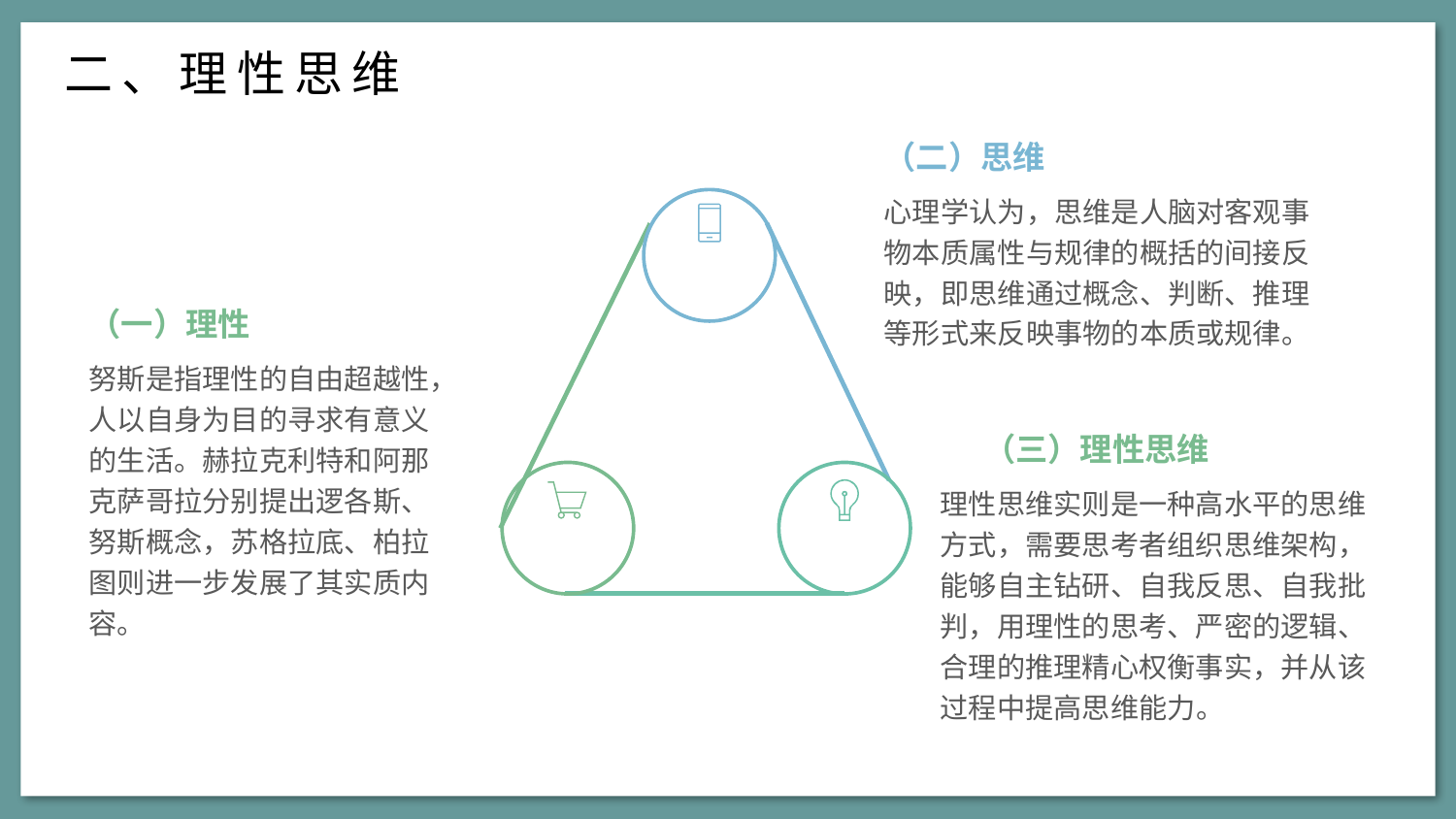

二、理性思维
（二）思维
心理学认为，思维是人脑对客观事物本质属性与规律的概括的间接反映，即思维通过概念、判断、推理等形式来反映事物的本质或规律。

（一）理性
努斯是指理性的自由超越性，人以自身为目的寻求有意义的生活。赫拉克利特和阿那克萨哥拉分别提出逻各斯、努斯概念，苏格拉底、柏拉图则进一步发展了其实质内容。
（三）理性思维

理性思维实则是一种高水平的思维方式，需要思考者组织思维架构，能够自主钻研、自我反思、自我批判，用理性的思考、严密的逻辑、合理的推理精心权衡事实，并从该过程中提高思维能力。